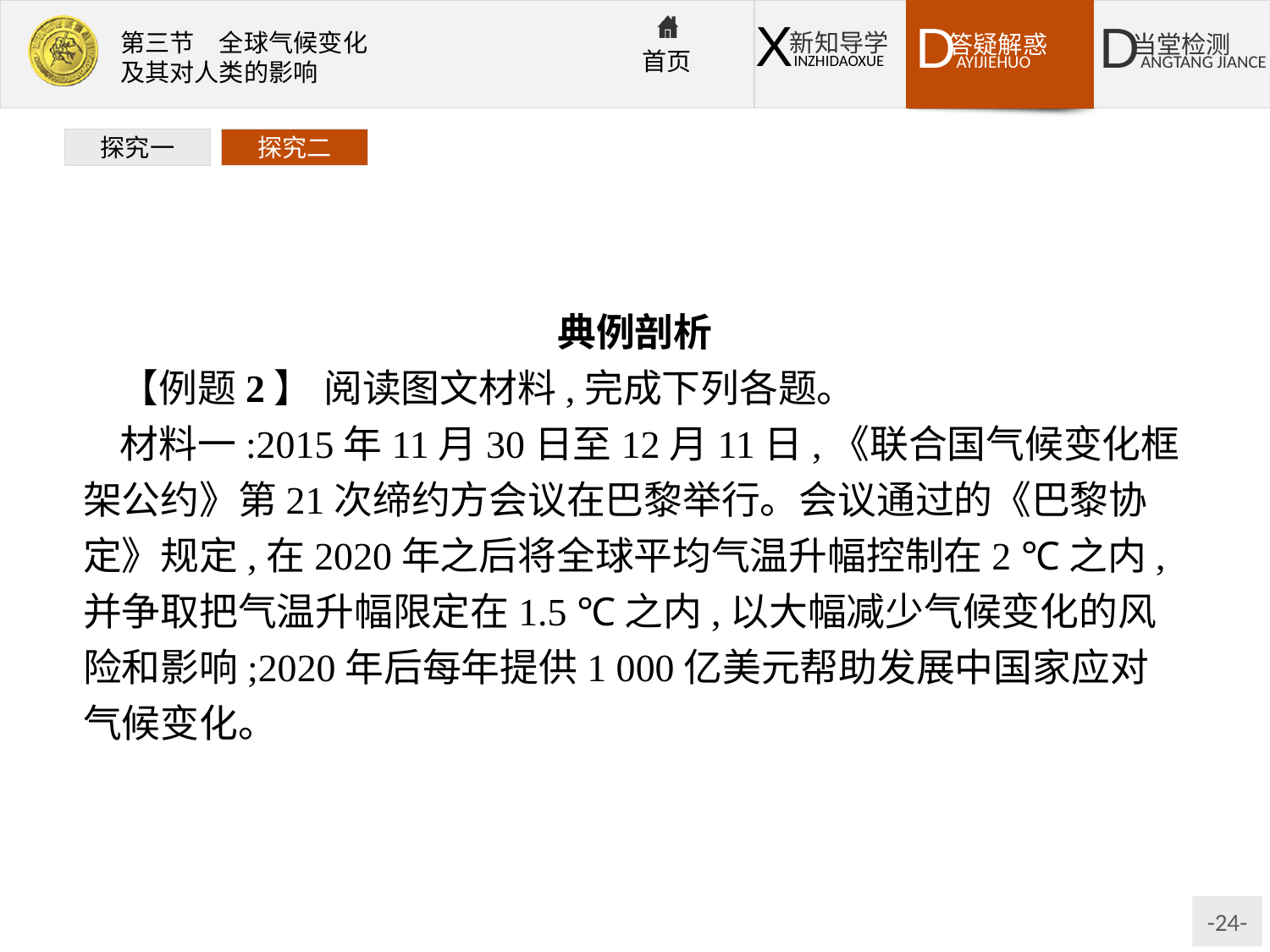

探究一
探究二
典例剖析
【例题2】 阅读图文材料,完成下列各题。
材料一:2015年11月30日至12月11日,《联合国气候变化框架公约》第21次缔约方会议在巴黎举行。会议通过的《巴黎协定》规定,在2020年之后将全球平均气温升幅控制在2 ℃之内,并争取把气温升幅限定在1.5 ℃之内,以大幅减少气候变化的风险和影响;2020年后每年提供1 000亿美元帮助发展中国家应对气候变化。